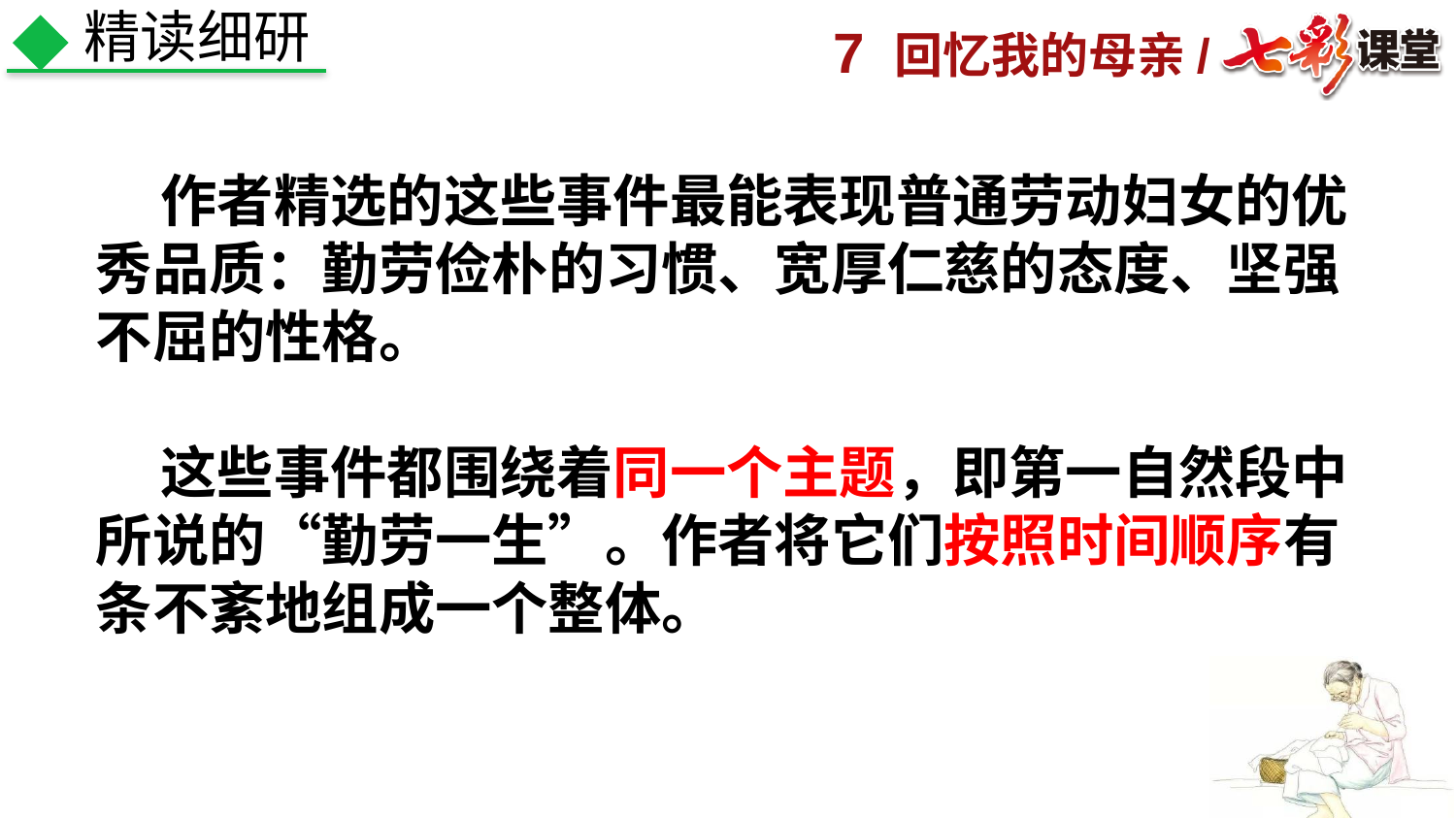

精读细研

    作者精选的这些事件最能表现普通劳动妇女的优秀品质：勤劳俭朴的习惯、宽厚仁慈的态度、坚强不屈的性格。

    这些事件都围绕着同一个主题，即第一自然段中所说的“勤劳一生”。作者将它们按照时间顺序有条不紊地组成一个整体。